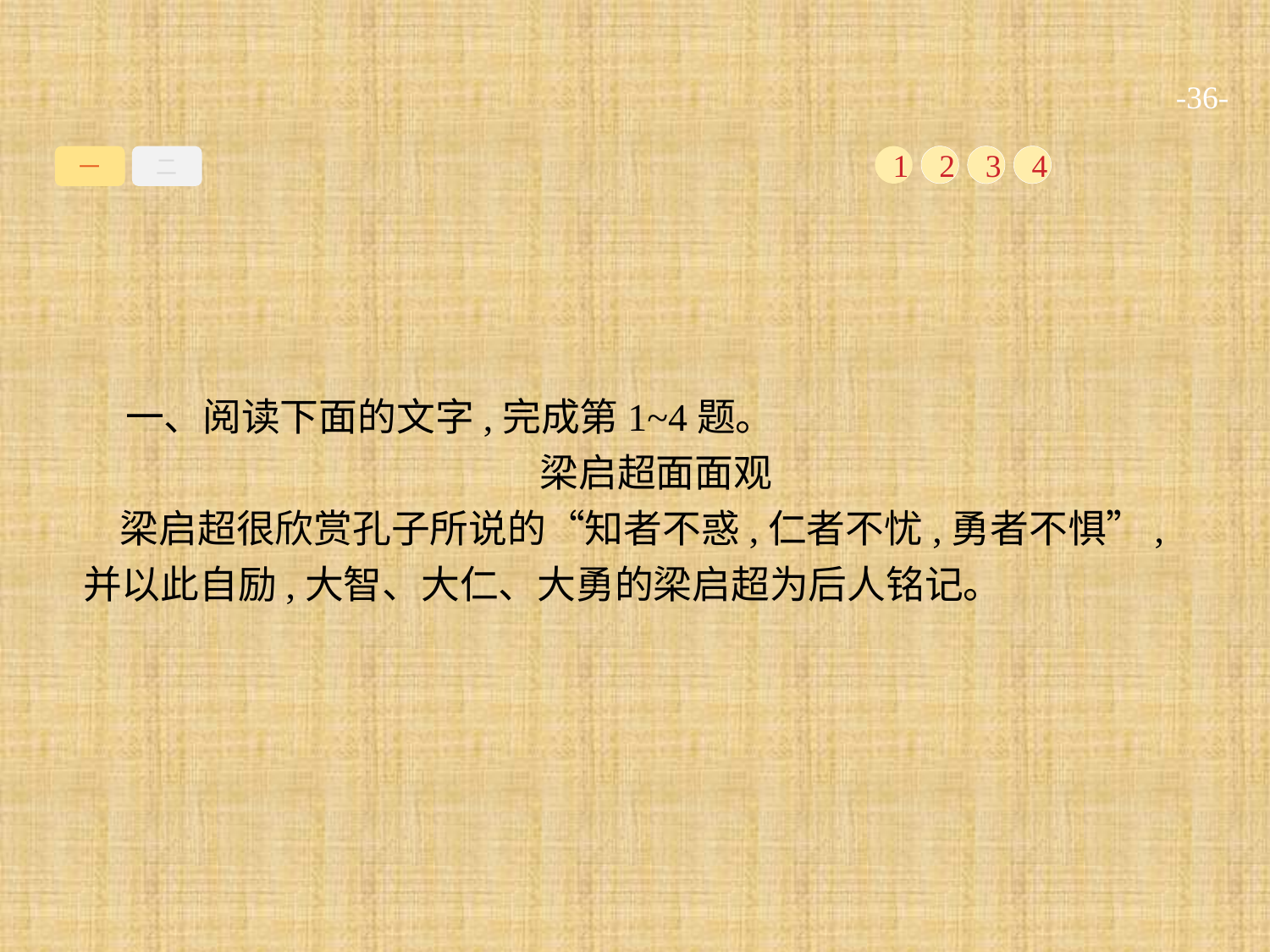

-36-
一
二
1
2
3
4
一、阅读下面的文字,完成第1~4题。
梁启超面面观
梁启超很欣赏孔子所说的“知者不惑,仁者不忧,勇者不惧”,并以此自励,大智、大仁、大勇的梁启超为后人铭记。